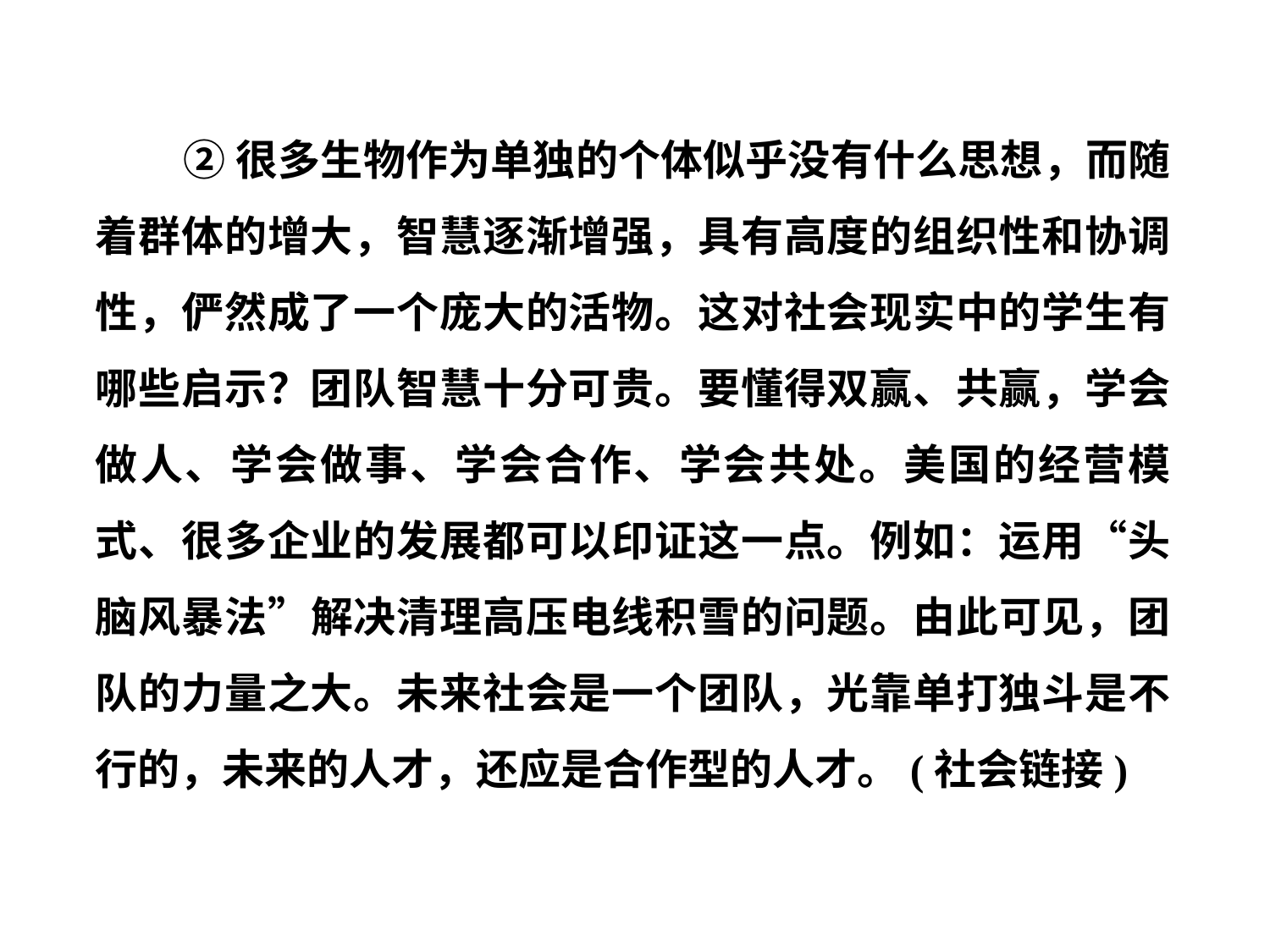

②很多生物作为单独的个体似乎没有什么思想，而随着群体的增大，智慧逐渐增强，具有高度的组织性和协调性，俨然成了一个庞大的活物。这对社会现实中的学生有哪些启示？团队智慧十分可贵。要懂得双赢、共赢，学会做人、学会做事、学会合作、学会共处。美国的经营模式、很多企业的发展都可以印证这一点。例如：运用“头脑风暴法”解决清理高压电线积雪的问题。由此可见，团队的力量之大。未来社会是一个团队，光靠单打独斗是不行的，未来的人才，还应是合作型的人才。(社会链接)